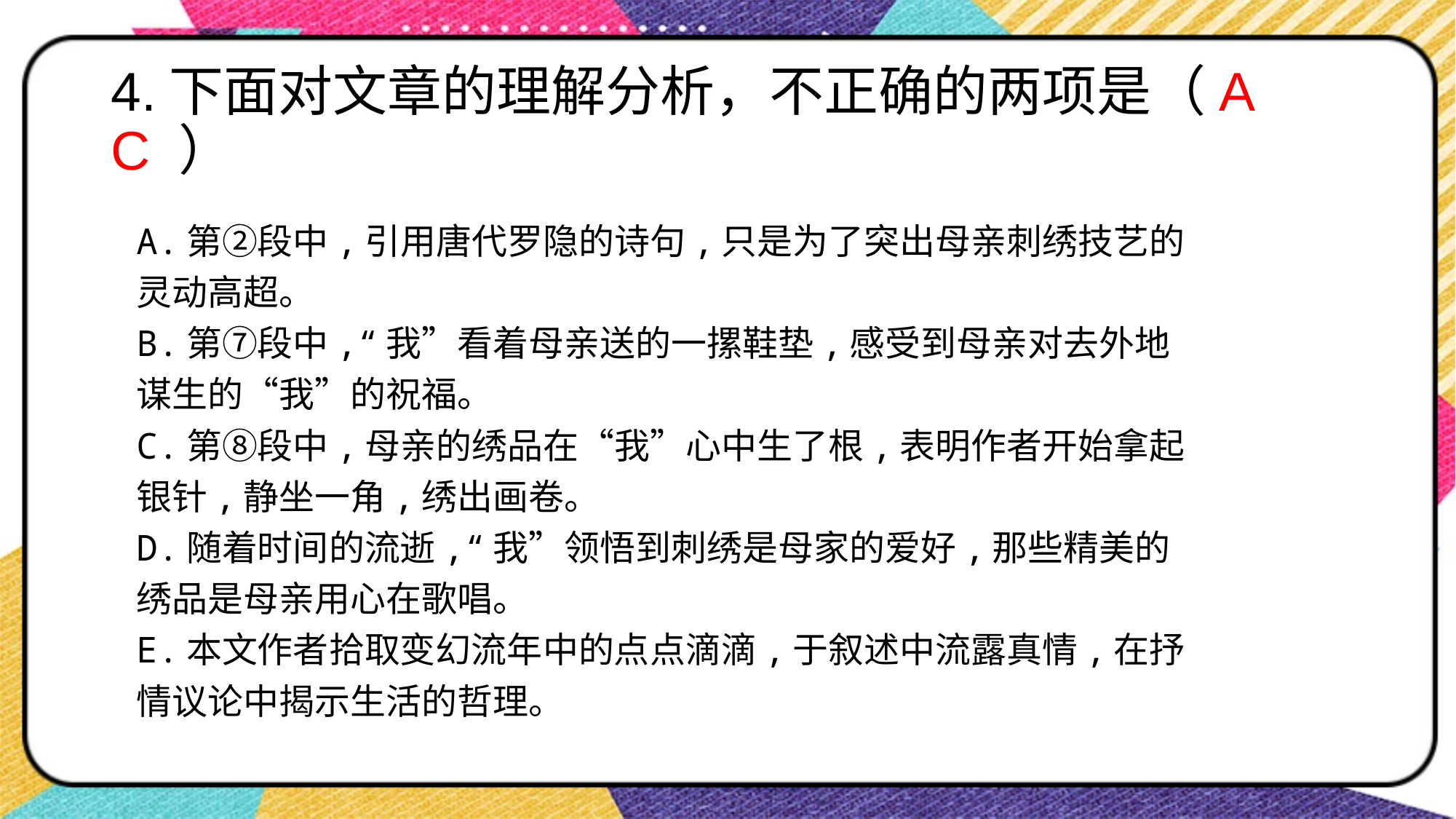

# 4.下面对文章的理解分析，不正确的两项是（A C ）
A.第②段中,引用唐代罗隐的诗句,只是为了突出母亲刺绣技艺的
灵动高超。
B.第⑦段中,“我”看着母亲送的一摞鞋垫,感受到母亲对去外地
谋生的“我”的祝福。
C.第⑧段中,母亲的绣品在“我”心中生了根,表明作者开始拿起
银针,静坐一角,绣出画卷。
D.随着时间的流逝,“我”领悟到刺绣是母家的爱好,那些精美的
绣品是母亲用心在歌唱。
E.本文作者拾取变幻流年中的点点滴滴,于叙述中流露真情,在抒
情议论中揭示生活的哲理。